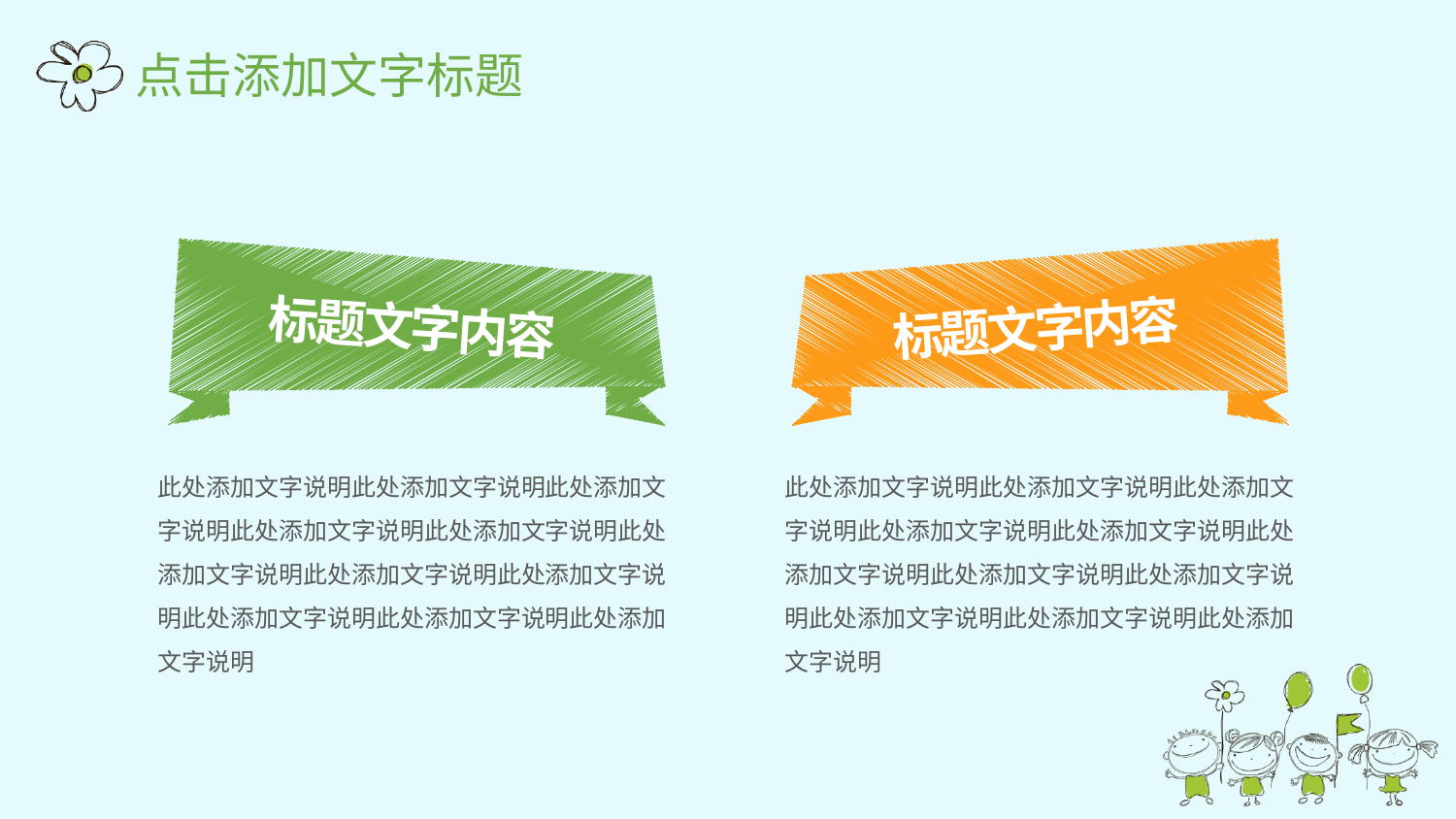

点击添加文字标题

标题文字内容
标题文字内容
此处添加文字说明此处添加文字说明此处添加文字说明此处添加文字说明此处添加文字说明此处添加文字说明此处添加文字说明此处添加文字说明此处添加文字说明此处添加文字说明此处添加文字说明
此处添加文字说明此处添加文字说明此处添加文字说明此处添加文字说明此处添加文字说明此处添加文字说明此处添加文字说明此处添加文字说明此处添加文字说明此处添加文字说明此处添加文字说明